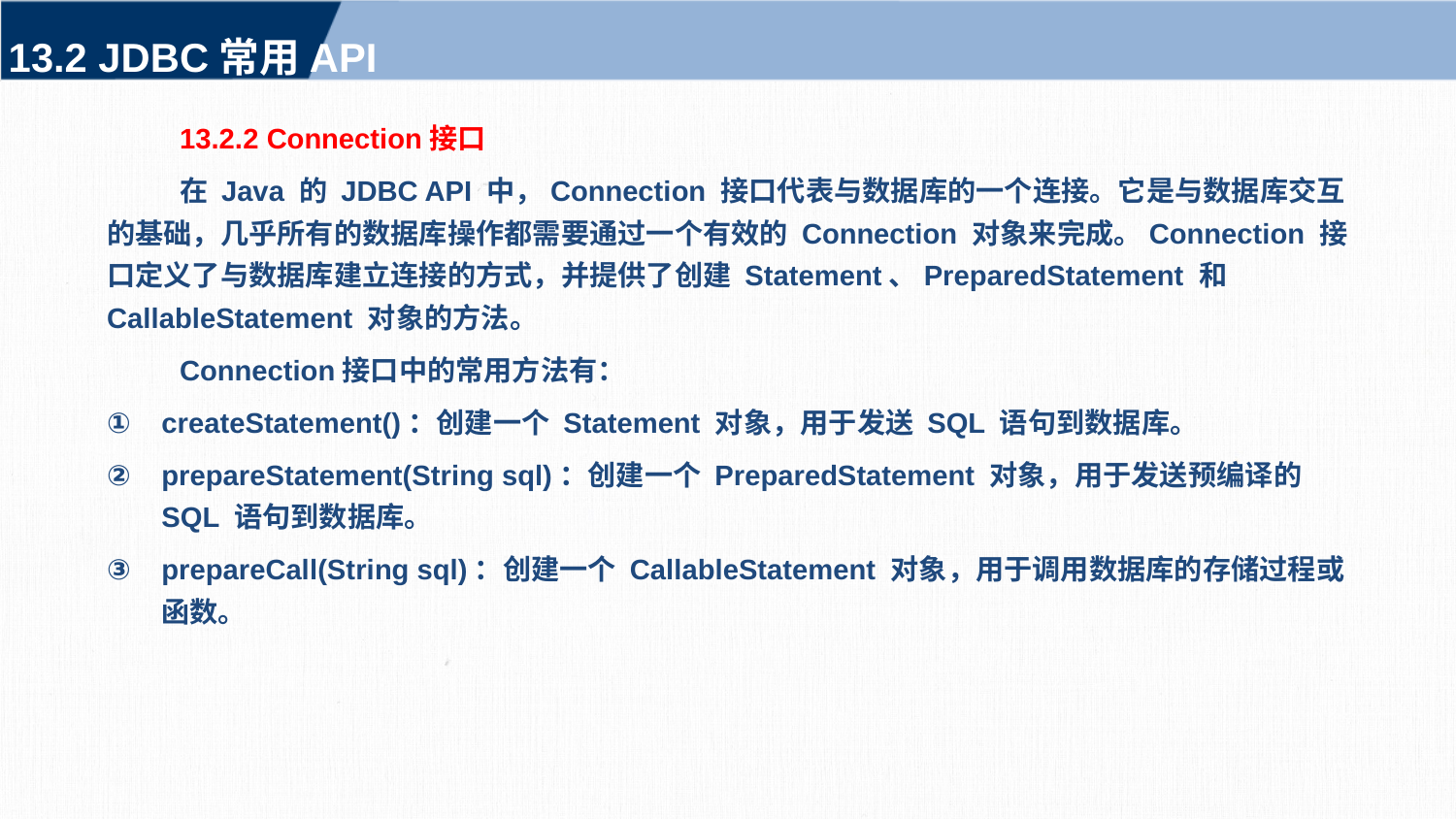

13.2 JDBC常用API

13.2.2 Connection接口
在 Java 的 JDBC API 中，Connection 接口代表与数据库的一个连接。它是与数据库交互的基础，几乎所有的数据库操作都需要通过一个有效的 Connection 对象来完成。Connection 接口定义了与数据库建立连接的方式，并提供了创建 Statement、PreparedStatement 和 CallableStatement 对象的方法。
Connection接口中的常用方法有：
createStatement()：创建一个 Statement 对象，用于发送 SQL 语句到数据库。
prepareStatement(String sql)：创建一个 PreparedStatement 对象，用于发送预编译的 SQL 语句到数据库。
prepareCall(String sql)：创建一个 CallableStatement 对象，用于调用数据库的存储过程或函数。